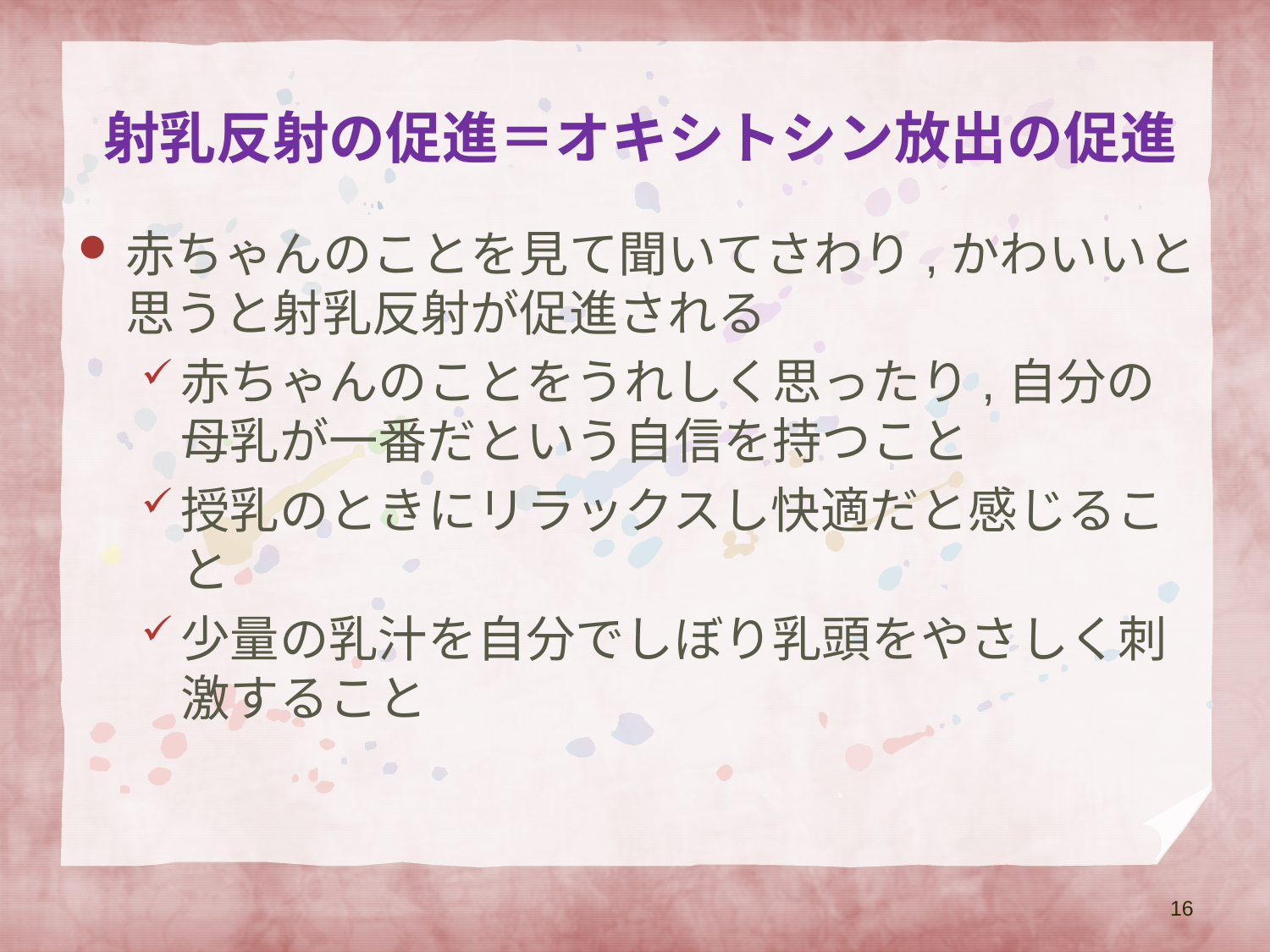

# 射乳反射の促進＝オキシトシン放出の促進
赤ちゃんのことを見て聞いてさわり,かわいいと思うと射乳反射が促進される
赤ちゃんのことをうれしく思ったり,自分の母乳が一番だという自信を持つこと
授乳のときにリラックスし快適だと感じること
少量の乳汁を自分でしぼり乳頭をやさしく刺激すること

16